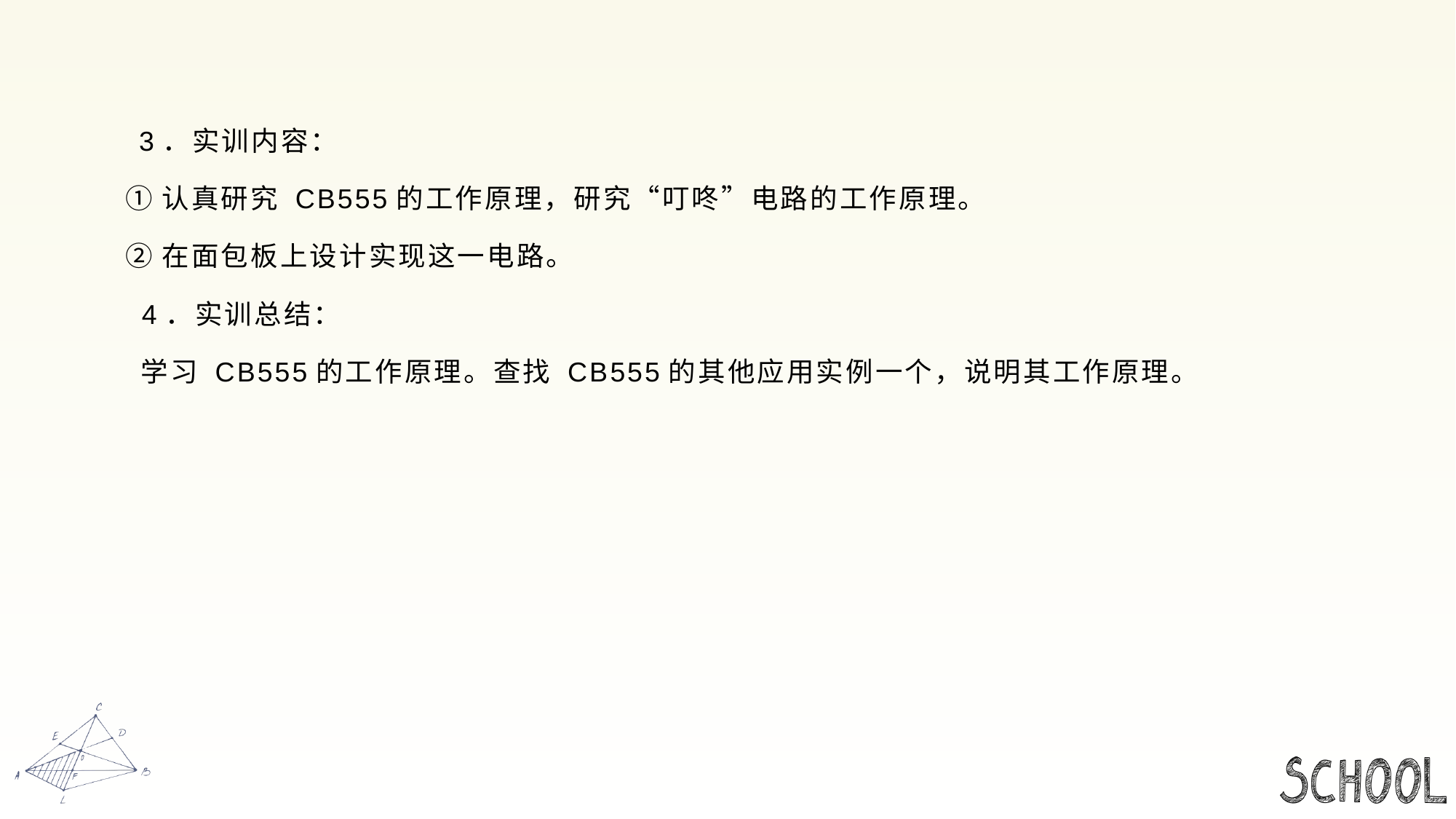

#
     3．实训内容：
    ①认真研究 CB555的工作原理，研究“叮咚”电路的工作原理。
    ②在面包板上设计实现这一电路。
     4．实训总结：
     学习 CB555的工作原理。查找 CB555的其他应用实例一个，说明其工作原理。